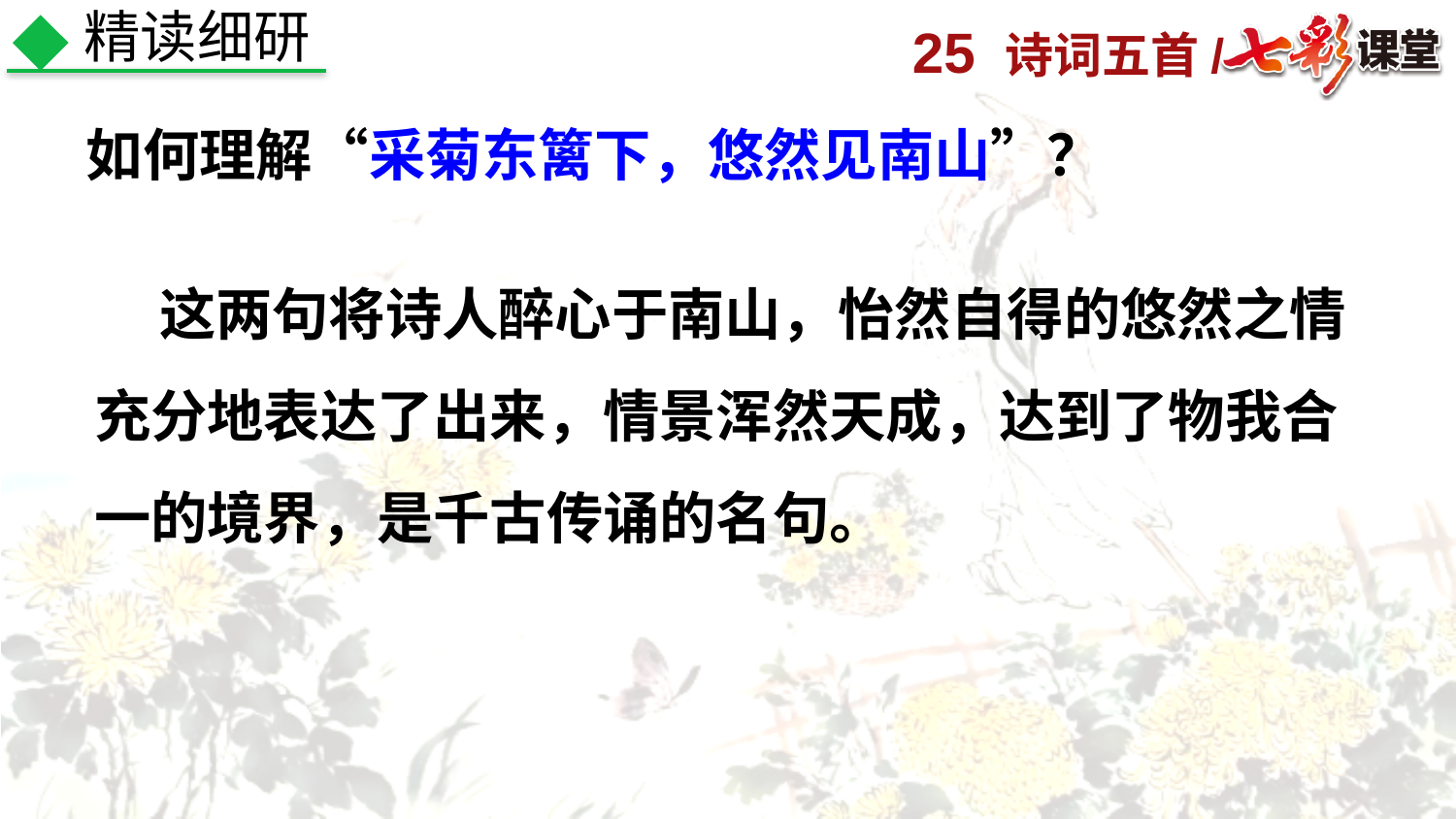

精读细研

如何理解“采菊东篱下，悠然见南山”？
    这两句将诗人醉心于南山，怡然自得的悠然之情充分地表达了出来，情景浑然天成，达到了物我合一的境界，是千古传诵的名句。